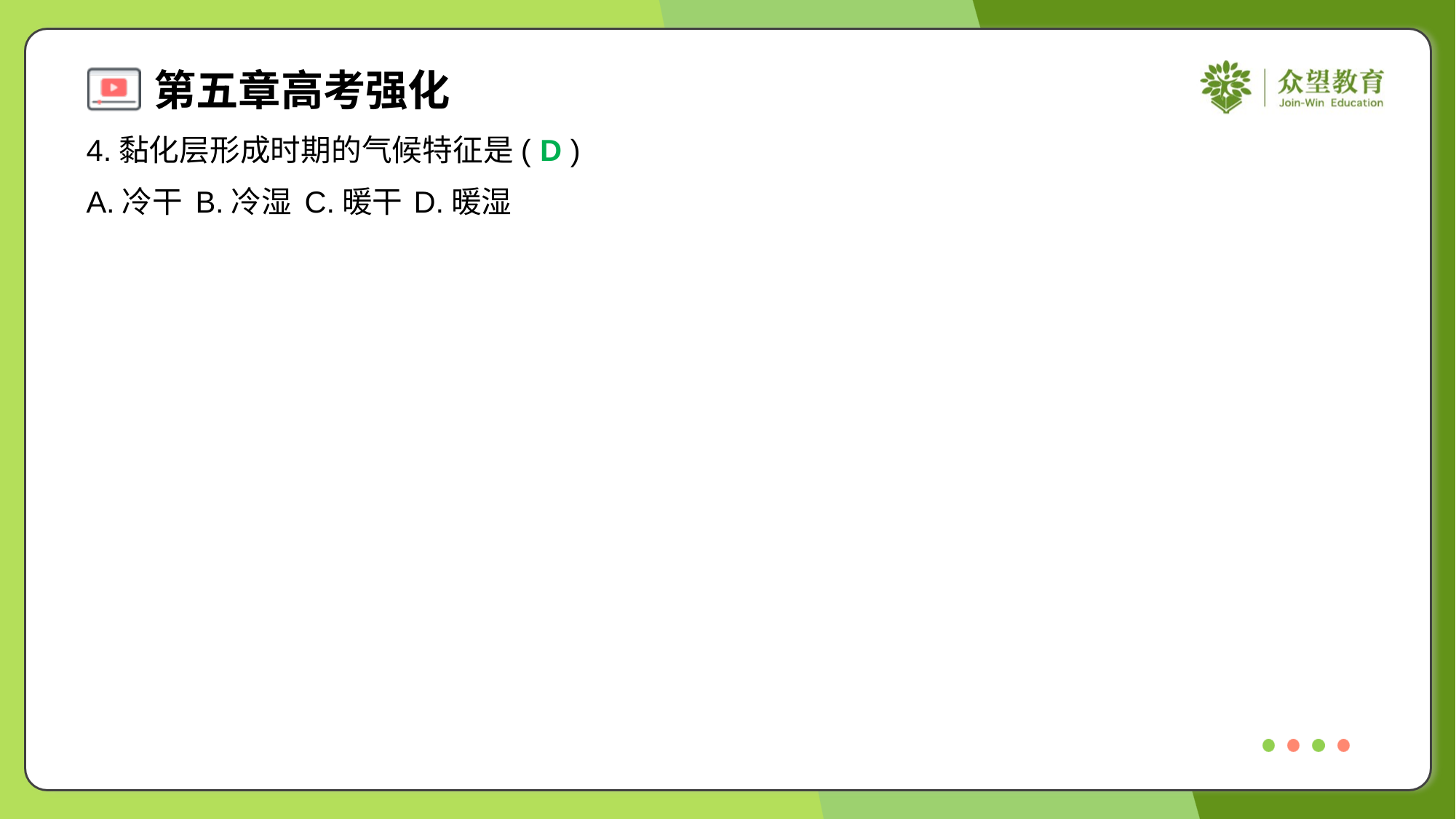

4.黏化层形成时期的气候特征是(     )
D
A.冷干	B.冷湿	C.暖干	D.暖湿